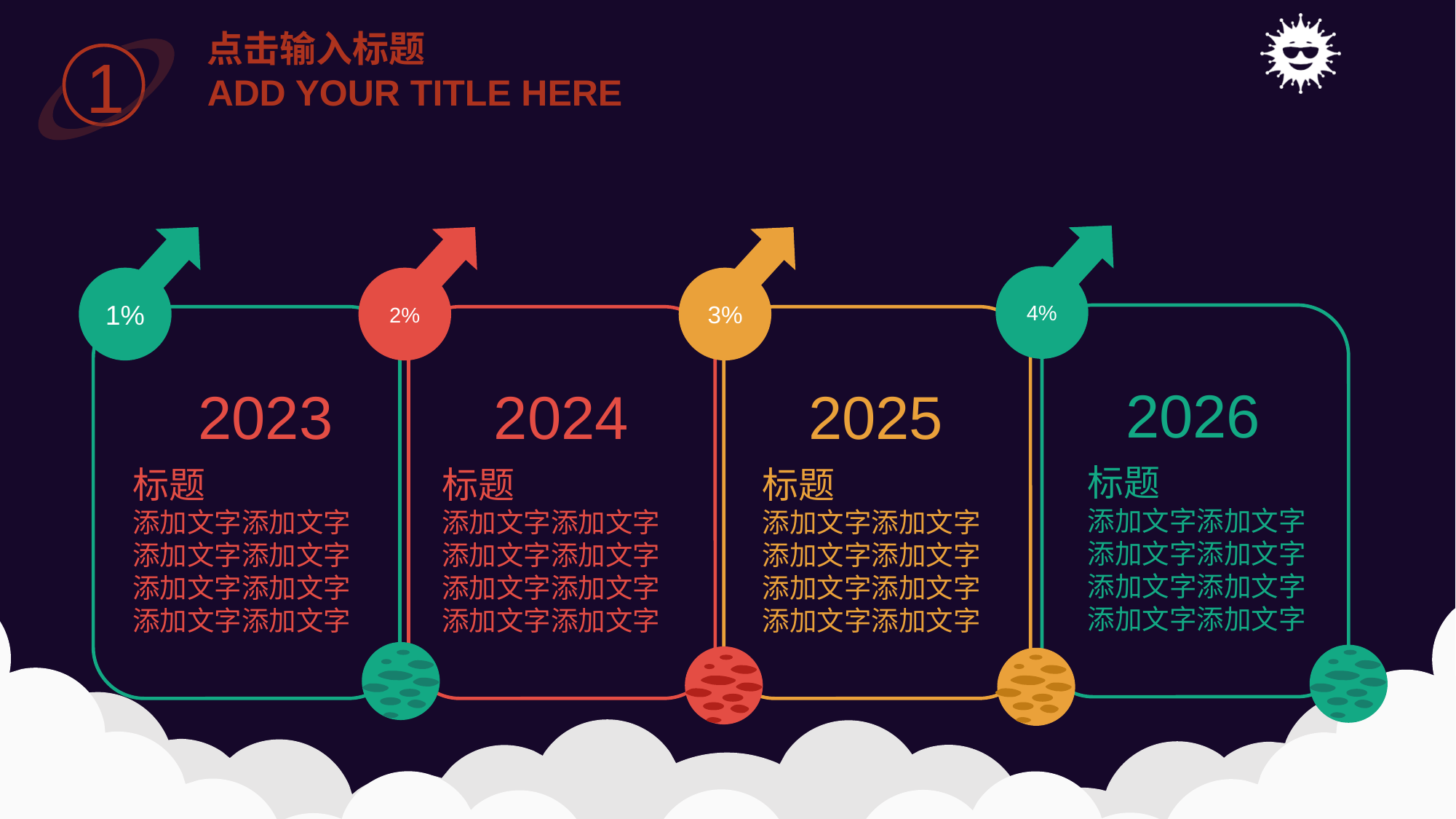

点击输入标题
ADD YOUR TITLE HERE
1

4%
1%
2%
3%

2026
2023
2024
2025
标题
添加文字添加文字添加文字添加文字添加文字添加文字添加文字添加文字
标题
添加文字添加文字添加文字添加文字添加文字添加文字添加文字添加文字
标题
添加文字添加文字添加文字添加文字添加文字添加文字添加文字添加文字
标题
添加文字添加文字添加文字添加文字添加文字添加文字添加文字添加文字